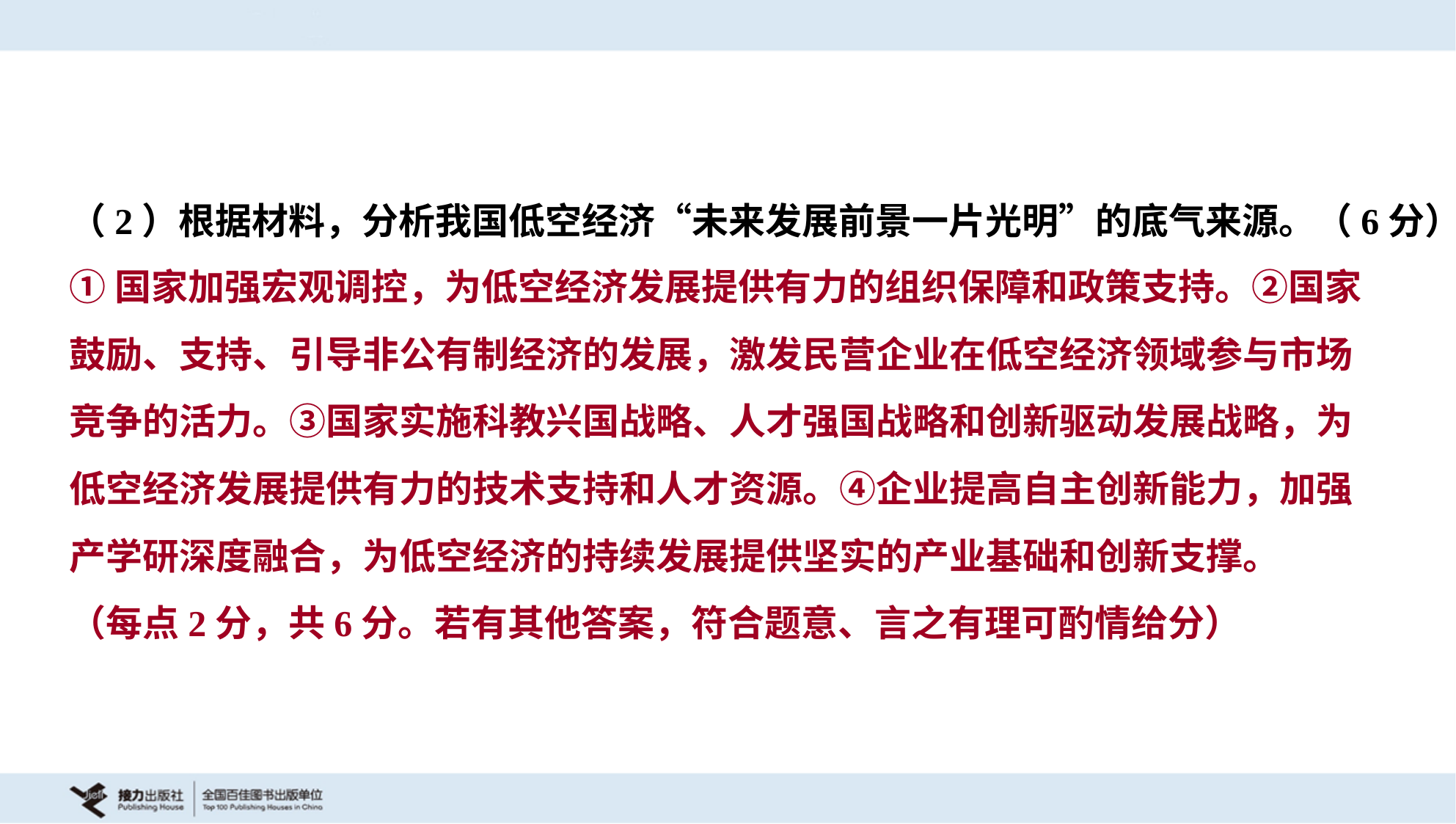

（2）根据材料，分析我国低空经济“未来发展前景一片光明”的底气来源。（6分）
①国家加强宏观调控，为低空经济发展提供有力的组织保障和政策支持。②国家
鼓励、支持、引导非公有制经济的发展，激发民营企业在低空经济领域参与市场
竞争的活力。③国家实施科教兴国战略、人才强国战略和创新驱动发展战略，为
低空经济发展提供有力的技术支持和人才资源。④企业提高自主创新能力，加强
产学研深度融合，为低空经济的持续发展提供坚实的产业基础和创新支撑。
（每点2分，共6分。若有其他答案，符合题意、言之有理可酌情给分）